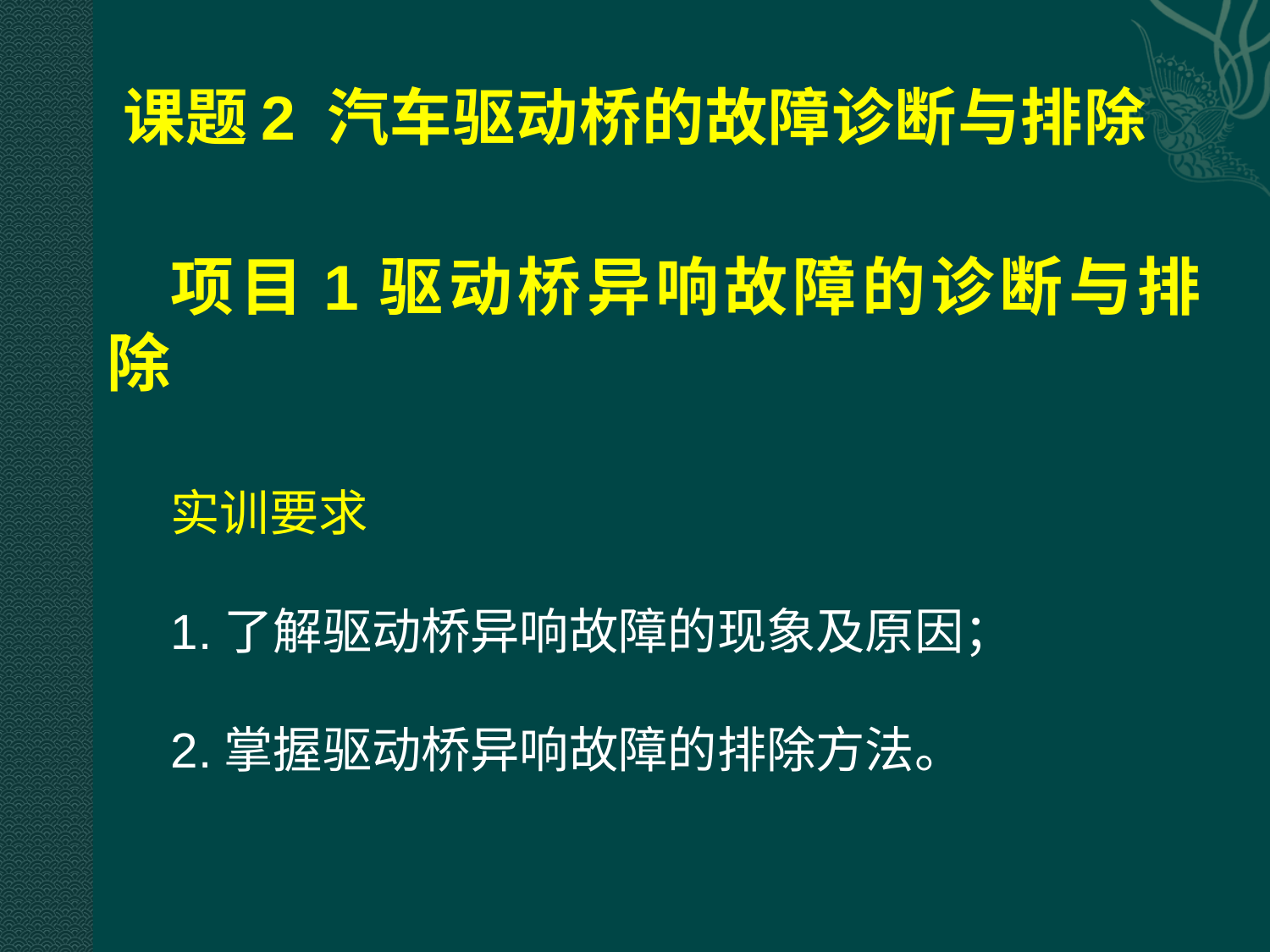

课题2 汽车驱动桥的故障诊断与排除
# 项目1驱动桥异响故障的诊断与排除
实训要求
1.了解驱动桥异响故障的现象及原因；
2.掌握驱动桥异响故障的排除方法。